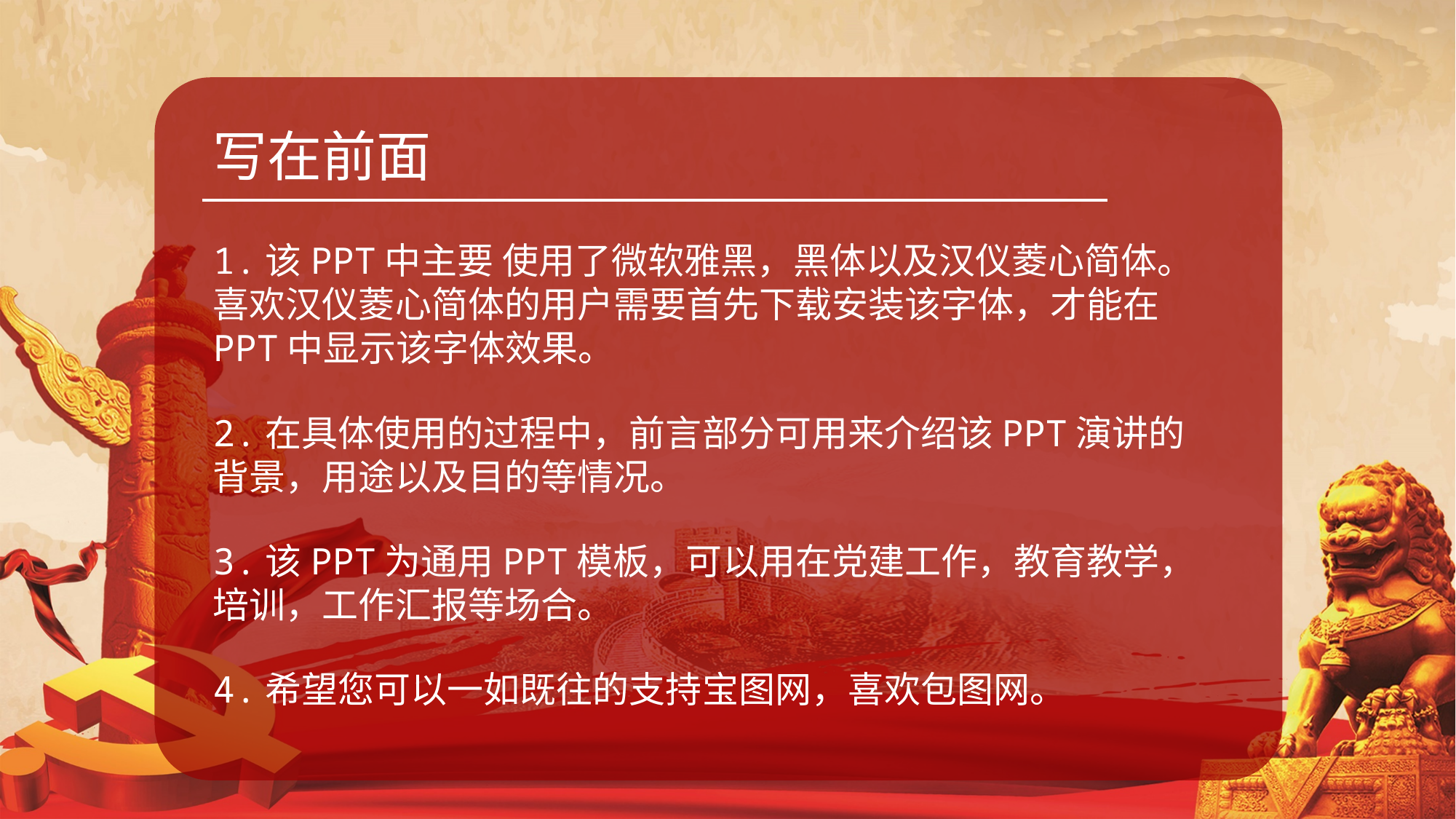

写在前面
1.该PPT中主要 使用了微软雅黑，黑体以及汉仪菱心简体。喜欢汉仪菱心简体的用户需要首先下载安装该字体，才能在PPT中显示该字体效果。
2.在具体使用的过程中，前言部分可用来介绍该PPT演讲的背景，用途以及目的等情况。
3.该PPT为通用PPT模板，可以用在党建工作，教育教学，培训，工作汇报等场合。
4.希望您可以一如既往的支持宝图网，喜欢包图网。